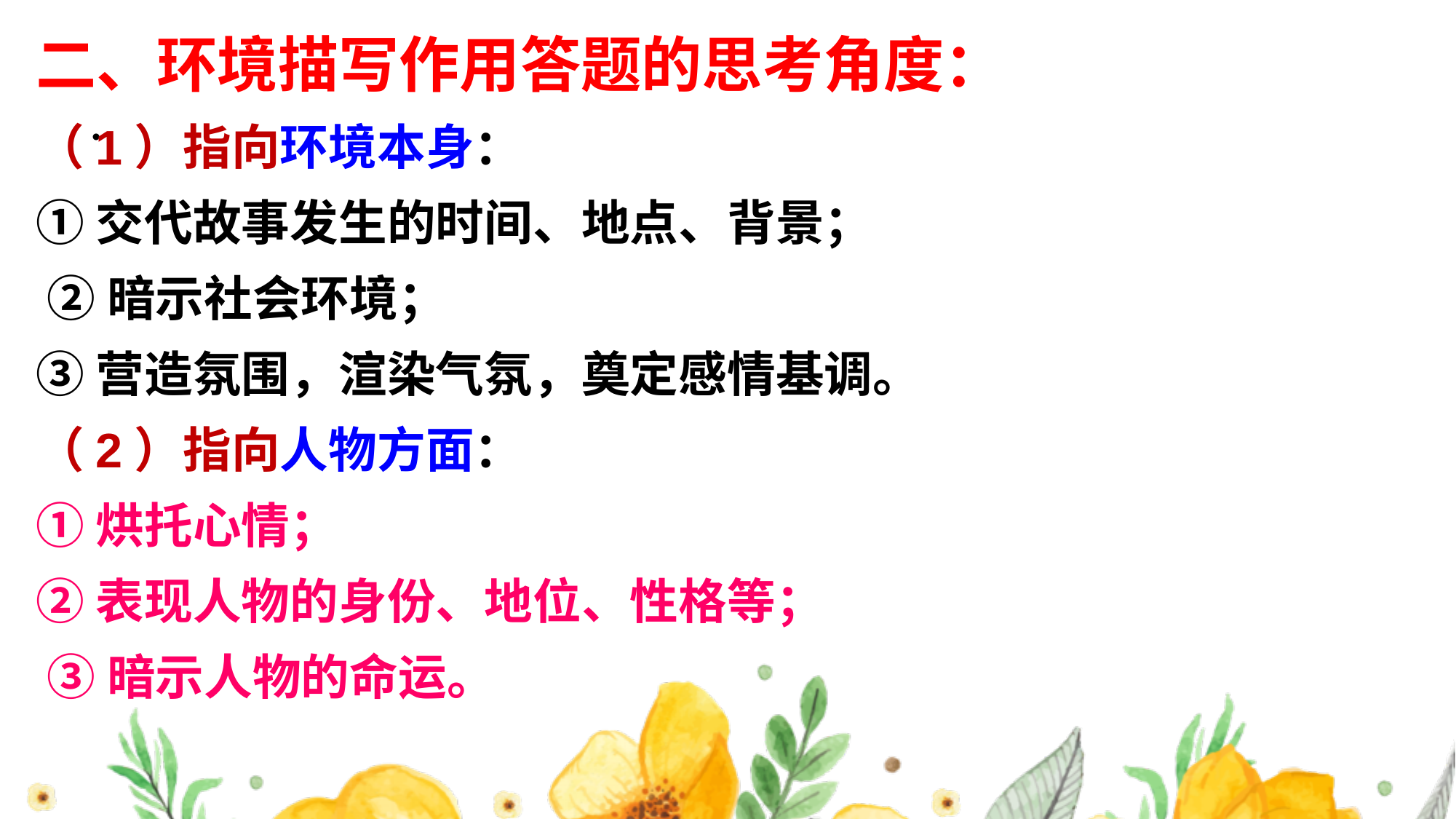

二、环境描写作用答题的思考角度：
（1）指向环境本身：
①交代故事发生的时间、地点、背景；
 ②暗示社会环境；
③营造氛围，渲染气氛，奠定感情基调。
（2）指向人物方面：
①烘托心情；
②表现人物的身份、地位、性格等；
 ③暗示人物的命运。

#